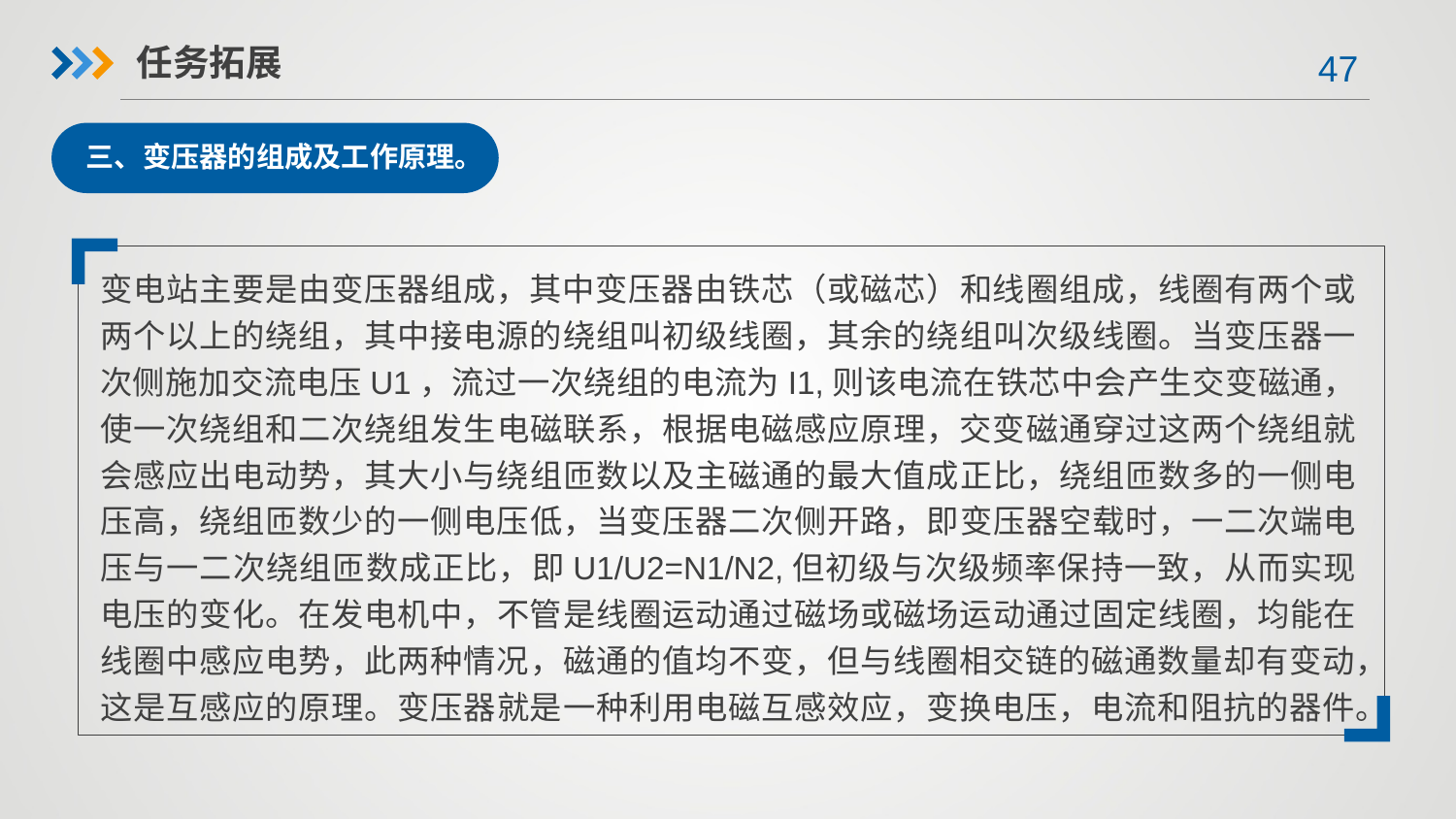

任务拓展

三、变压器的组成及工作原理。

变电站主要是由变压器组成，其中变压器由铁芯（或磁芯）和线圈组成，线圈有两个或两个以上的绕组，其中接电源的绕组叫初级线圈，其余的绕组叫次级线圈。当变压器一次侧施加交流电压U1，流过一次绕组的电流为I1,则该电流在铁芯中会产生交变磁通，使一次绕组和二次绕组发生电磁联系，根据电磁感应原理，交变磁通穿过这两个绕组就会感应出电动势，其大小与绕组匝数以及主磁通的最大值成正比，绕组匝数多的一侧电压高，绕组匝数少的一侧电压低，当变压器二次侧开路，即变压器空载时，一二次端电压与一二次绕组匝数成正比，即U1/U2=N1/N2,但初级与次级频率保持一致，从而实现电压的变化。在发电机中，不管是线圈运动通过磁场或磁场运动通过固定线圈，均能在线圈中感应电势，此两种情况，磁通的值均不变，但与线圈相交链的磁通数量却有变动，这是互感应的原理。变压器就是一种利用电磁互感效应，变换电压，电流和阻抗的器件。